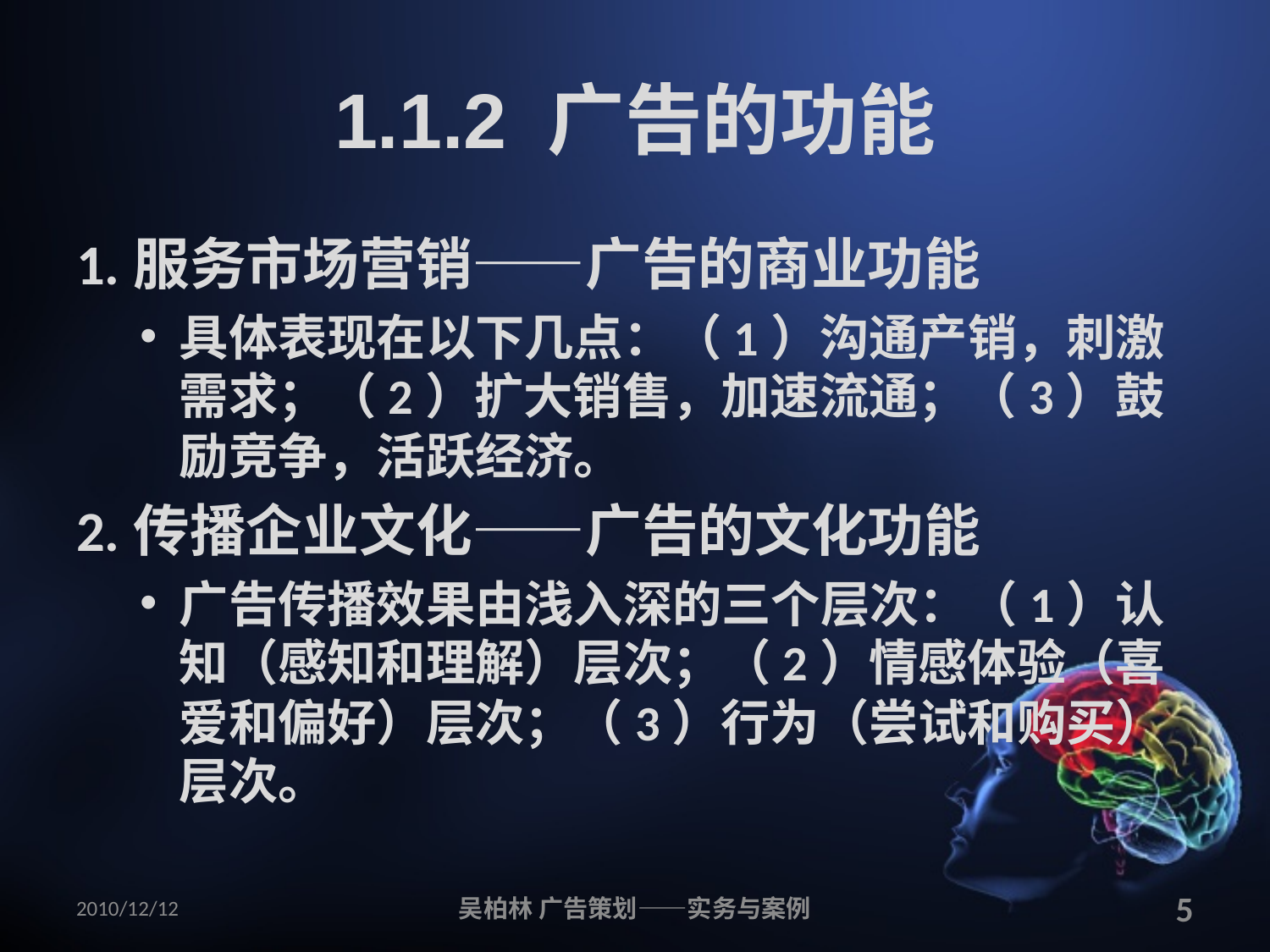

# 1.1.2 广告的功能
1.服务市场营销——广告的商业功能
具体表现在以下几点：（1）沟通产销，刺激需求；（2）扩大销售，加速流通；（3）鼓励竞争，活跃经济。
2.传播企业文化——广告的文化功能
广告传播效果由浅入深的三个层次：（1）认知（感知和理解）层次；（2）情感体验（喜爱和偏好）层次；（3）行为（尝试和购买）层次。

2010/12/12
吴柏林 广告策划——实务与案例
5